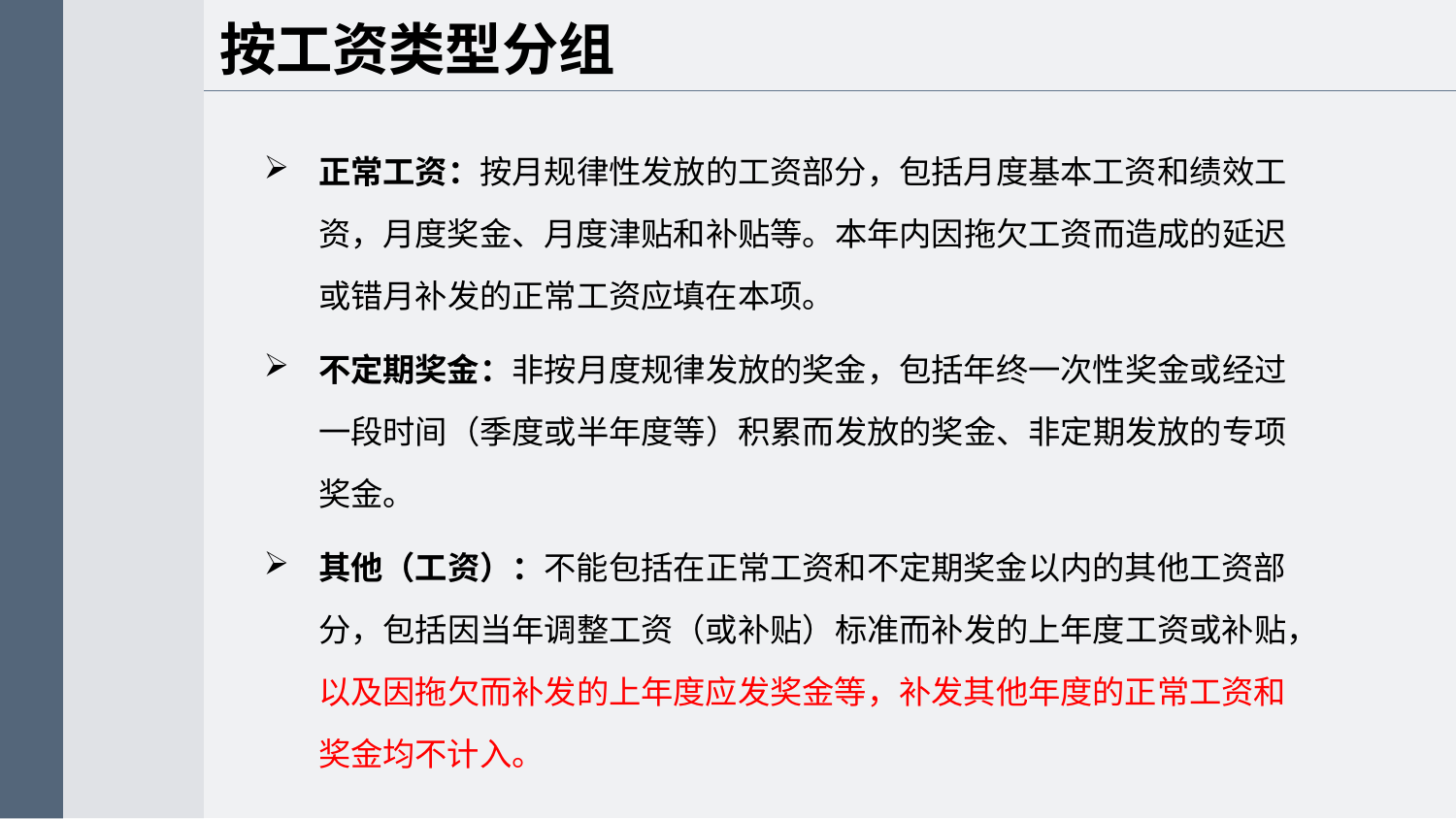

按工资类型分组

正常工资：按月规律性发放的工资部分，包括月度基本工资和绩效工资，月度奖金、月度津贴和补贴等。本年内因拖欠工资而造成的延迟或错月补发的正常工资应填在本项。
不定期奖金：非按月度规律发放的奖金，包括年终一次性奖金或经过一段时间（季度或半年度等）积累而发放的奖金、非定期发放的专项奖金。
其他（工资）：不能包括在正常工资和不定期奖金以内的其他工资部分，包括因当年调整工资（或补贴）标准而补发的上年度工资或补贴，以及因拖欠而补发的上年度应发奖金等，补发其他年度的正常工资和奖金均不计入。